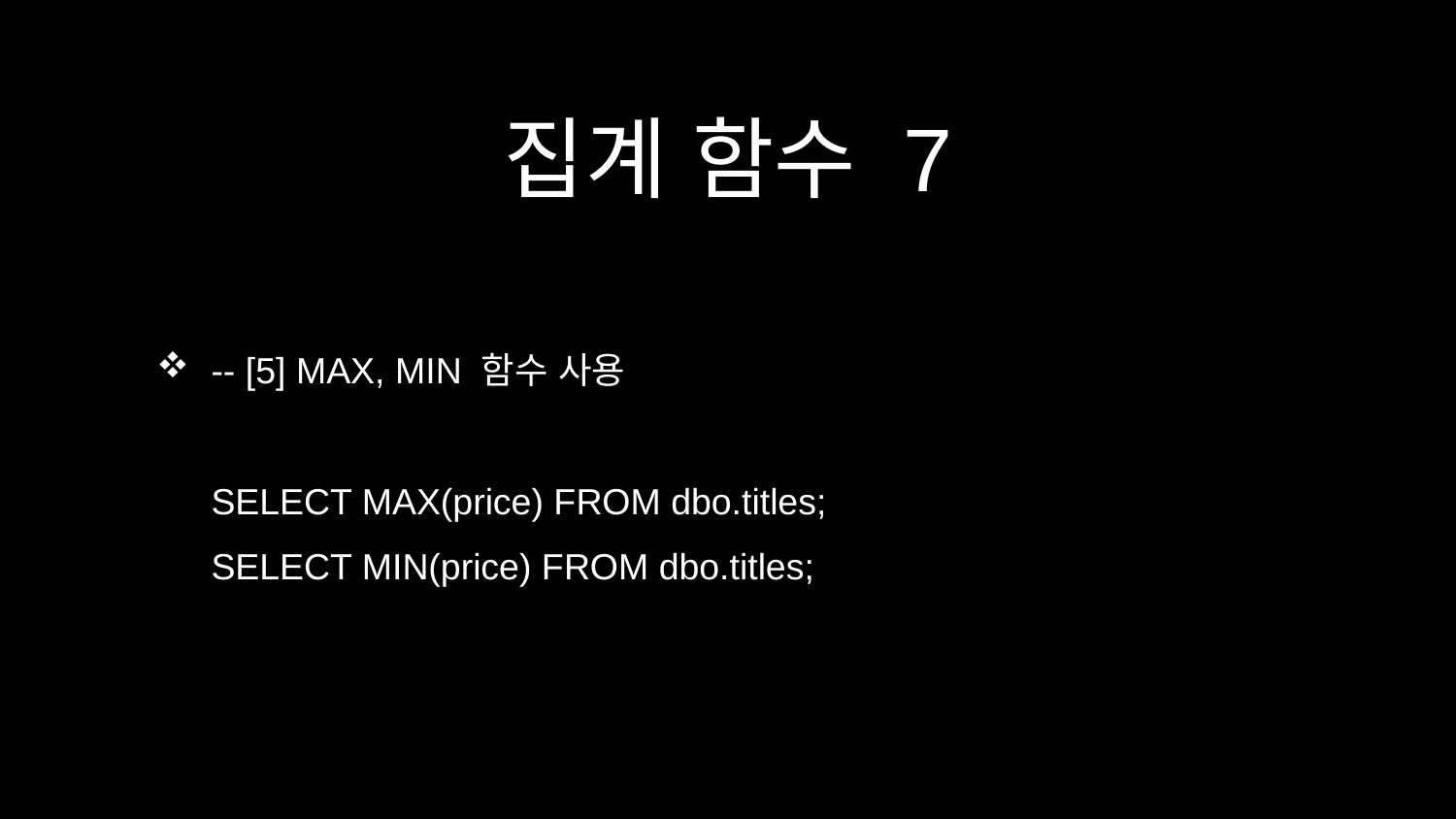

# 집계 함수 7
-- [5] MAX, MIN 함수 사용
SELECT MAX(price) FROM dbo.titles;
SELECT MIN(price) FROM dbo.titles;